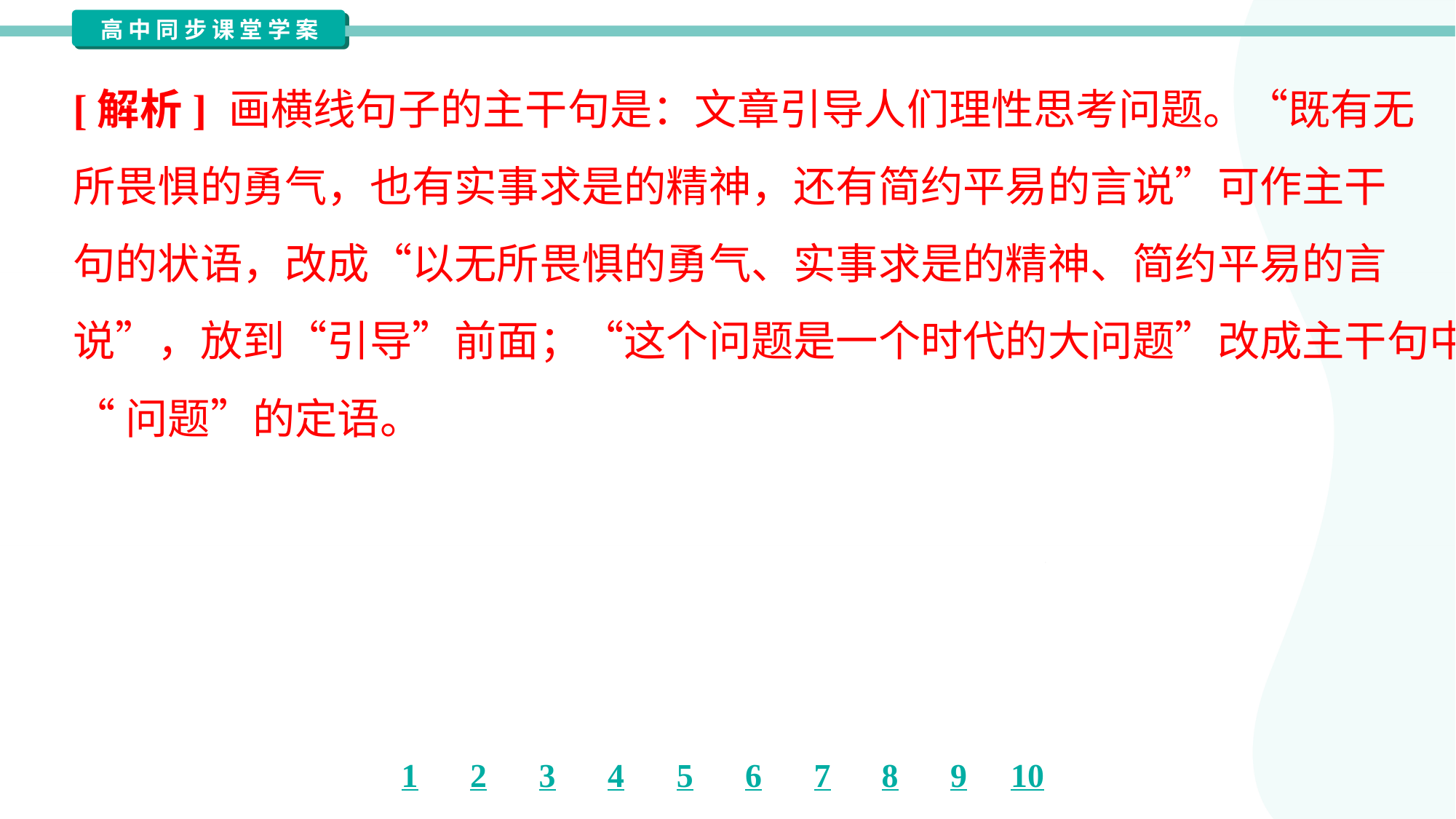

[解析] 画横线句子的主干句是：文章引导人们理性思考问题。“既有无
所畏惧的勇气，也有实事求是的精神，还有简约平易的言说”可作主干
句的状语，改成“以无所畏惧的勇气、实事求是的精神、简约平易的言
说”，放到“引导”前面；“这个问题是一个时代的大问题”改成主干句中
“问题”的定语。